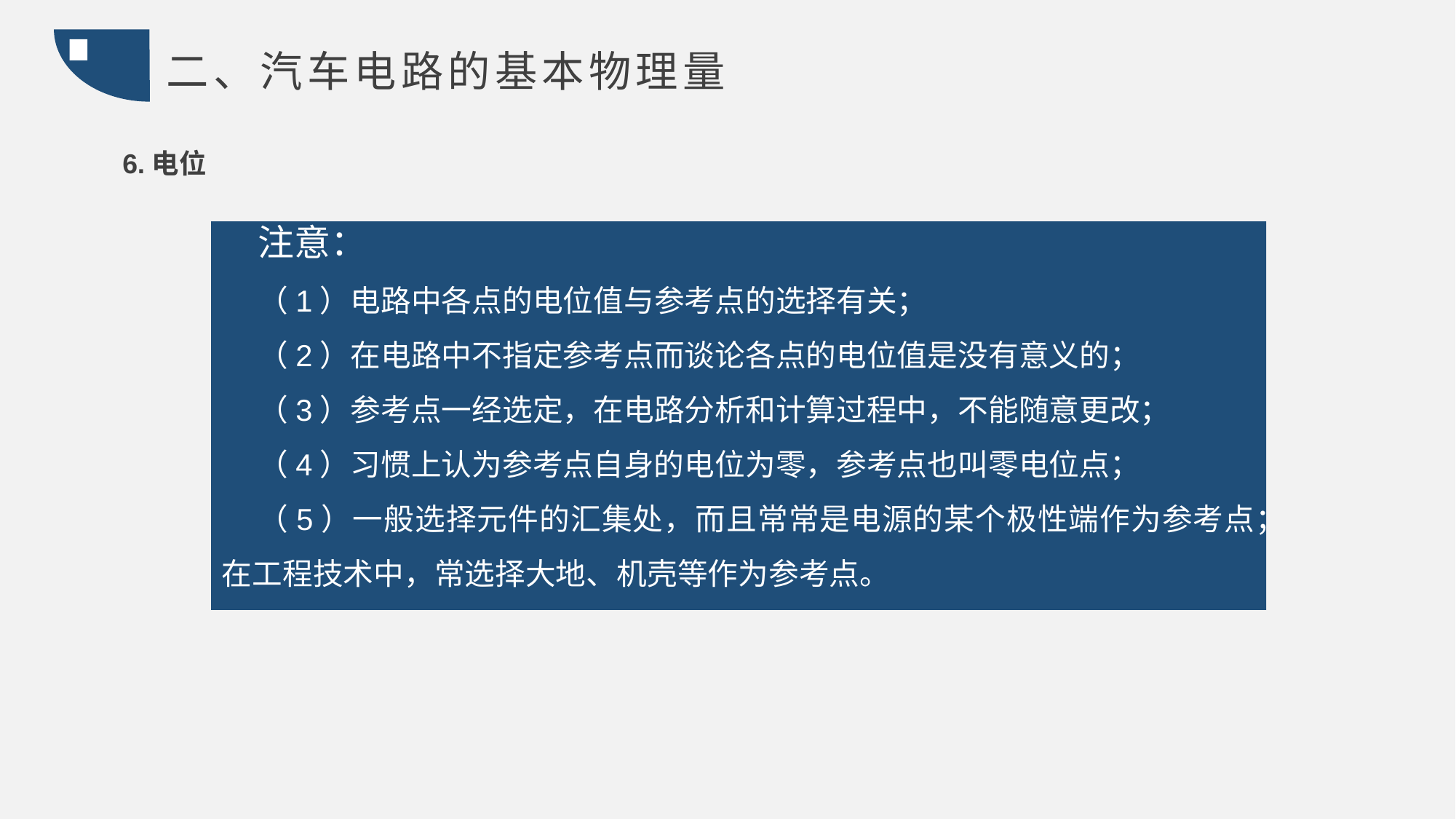

二、汽车电路的基本物理量
6.电位
注意：
（1）电路中各点的电位值与参考点的选择有关；
（2）在电路中不指定参考点而谈论各点的电位值是没有意义的；
（3）参考点一经选定，在电路分析和计算过程中，不能随意更改；
（4）习惯上认为参考点自身的电位为零，参考点也叫零电位点；
（5）一般选择元件的汇集处，而且常常是电源的某个极性端作为参考点；在工程技术中，常选择大地、机壳等作为参考点。